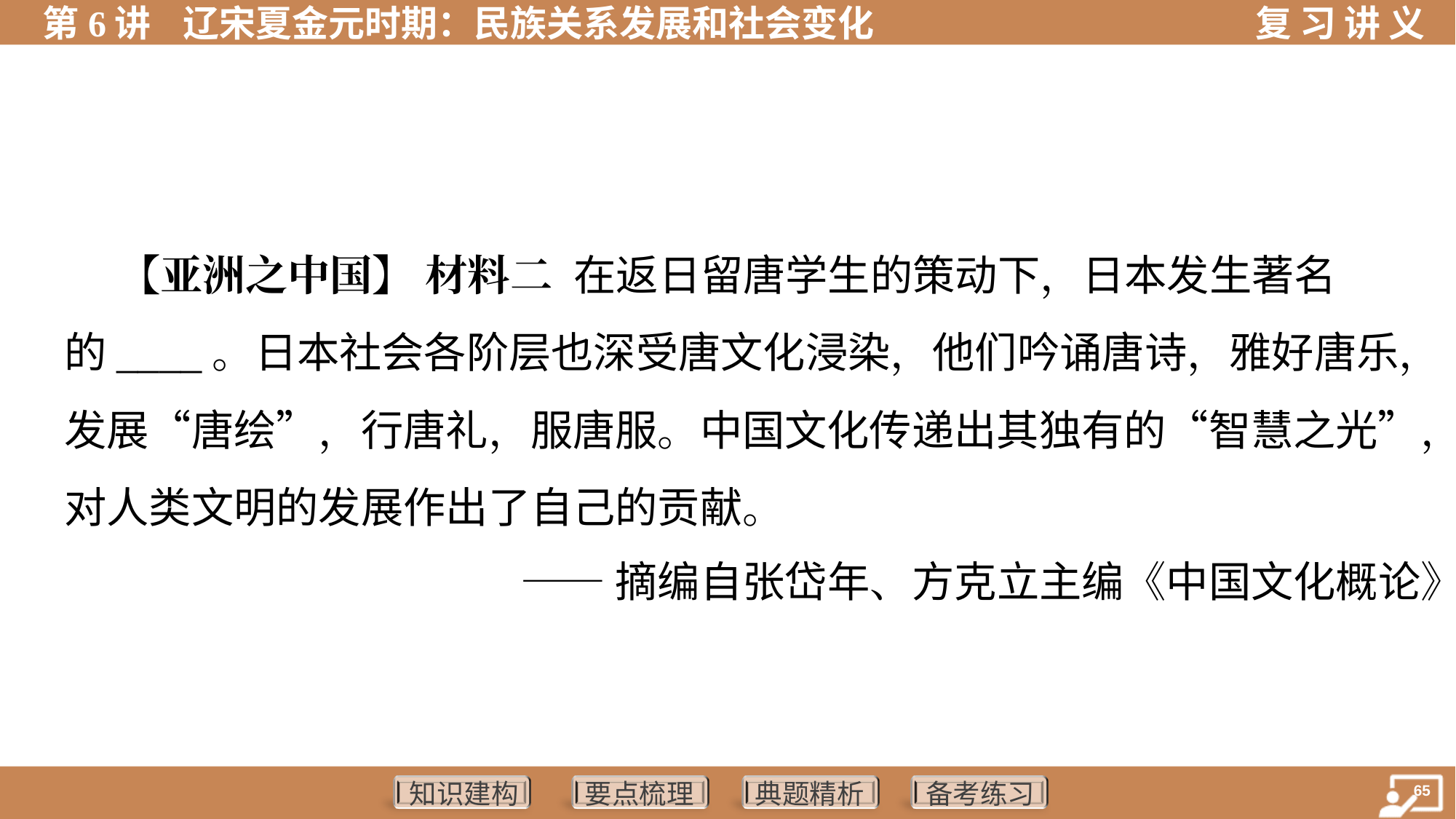

【亚洲之中国】 材料二  在返日留唐学生的策动下，日本发生著名
的____。日本社会各阶层也深受唐文化浸染，他们吟诵唐诗，雅好唐乐，
发展“唐绘”，行唐礼，服唐服。中国文化传递出其独有的“智慧之光”，
对人类文明的发展作出了自己的贡献。
——摘编自张岱年、方克立主编《中国文化概论》